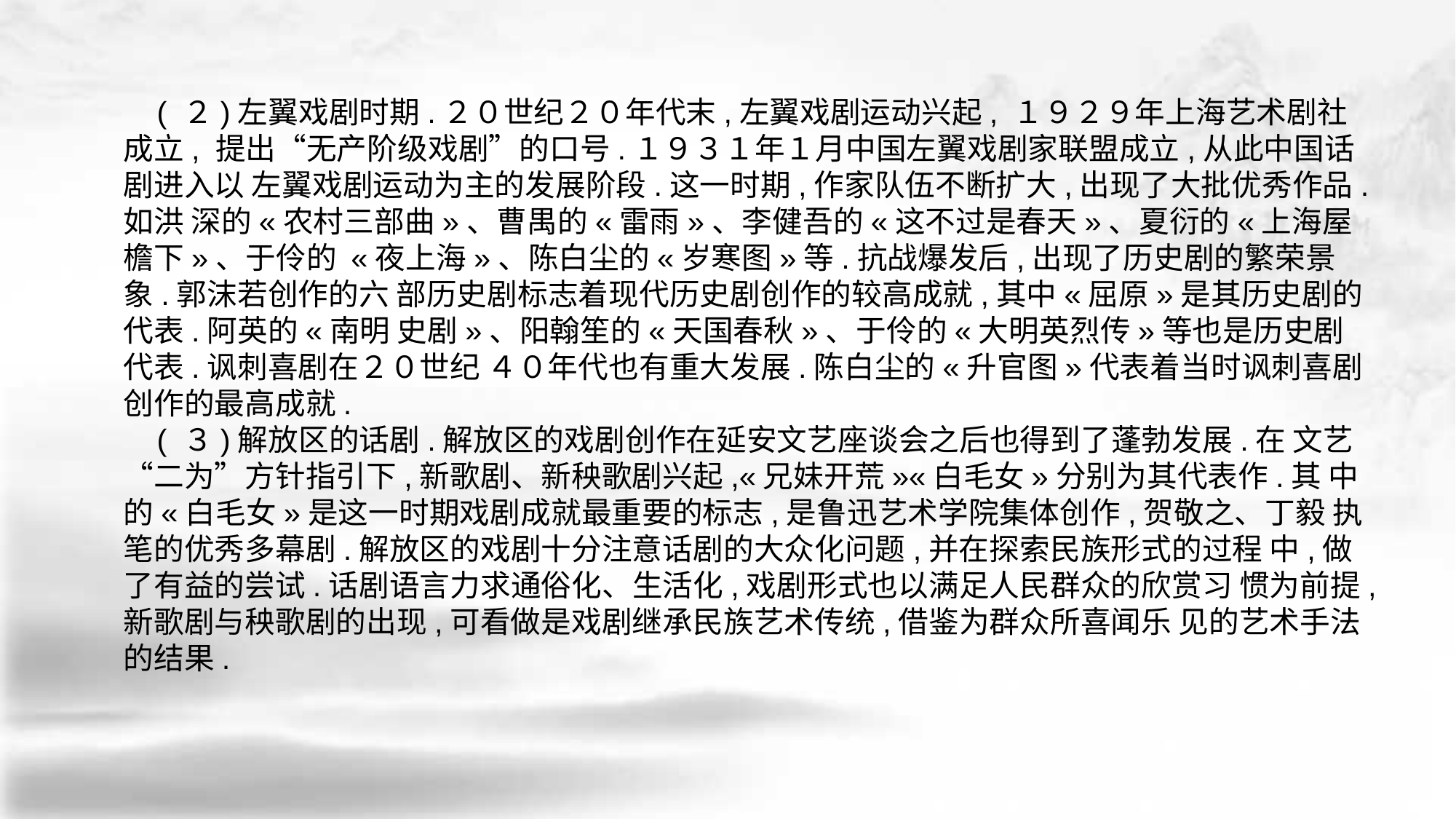

( ２)左翼戏剧时期.２０世纪２０年代末,左翼戏剧运动兴起, １９２９年上海艺术剧社成立, 提出“无产阶级戏剧”的口号.１９３１年１月中国左翼戏剧家联盟成立,从此中国话剧进入以 左翼戏剧运动为主的发展阶段.这一时期,作家队伍不断扩大,出现了大批优秀作品.如洪 深的«农村三部曲»、曹禺的«雷雨»、李健吾的«这不过是春天»、夏衍的«上海屋檐下»、于伶的 «夜上海»、陈白尘的«岁寒图»等.抗战爆发后,出现了历史剧的繁荣景象.郭沫若创作的六 部历史剧标志着现代历史剧创作的较高成就,其中«屈原»是其历史剧的代表.阿英的«南明 史剧»、阳翰笙的«天国春秋»、于伶的«大明英烈传»等也是历史剧代表.讽刺喜剧在２０世纪 ４０年代也有重大发展.陈白尘的«升官图»代表着当时讽刺喜剧创作的最高成就.
    ( ３)解放区的话剧.解放区的戏剧创作在延安文艺座谈会之后也得到了蓬勃发展.在 文艺“二为”方针指引下,新歌剧、新秧歌剧兴起,«兄妹开荒»«白毛女»分别为其代表作.其 中的«白毛女»是这一时期戏剧成就最重要的标志,是鲁迅艺术学院集体创作,贺敬之、丁毅 执笔的优秀多幕剧.解放区的戏剧十分注意话剧的大众化问题,并在探索民族形式的过程 中,做了有益的尝试.话剧语言力求通俗化、生活化,戏剧形式也以满足人民群众的欣赏习 惯为前提,新歌剧与秧歌剧的出现,可看做是戏剧继承民族艺术传统,借鉴为群众所喜闻乐 见的艺术手法的结果.